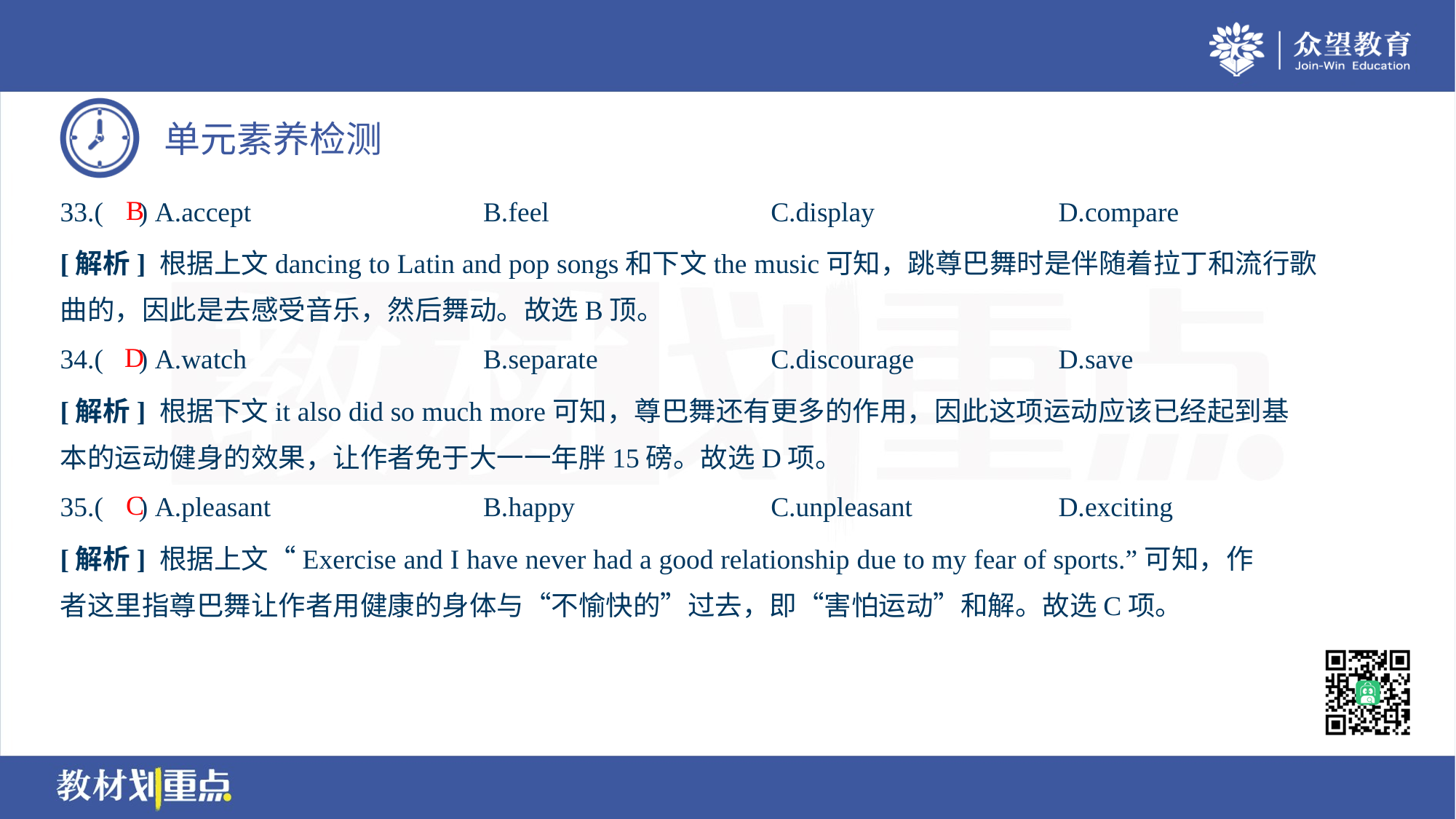

B
33.(     ) A.accept	B.feel	C.display	D.compare
[解析] 根据上文dancing to Latin and pop songs和下文the music可知，跳尊巴舞时是伴随着拉丁和流行歌
曲的，因此是去感受音乐，然后舞动。故选B顶。
D
34.(     ) A.watch	B.separate	C.discourage	D.save
[解析] 根据下文it also did so much more可知，尊巴舞还有更多的作用，因此这项运动应该已经起到基
本的运动健身的效果，让作者免于大一一年胖15磅。故选D项。
C
35.(     ) A.pleasant	B.happy	C.unpleasant	D.exciting
[解析] 根据上文“Exercise and I have never had a good relationship due to my fear of sports.”可知，作
者这里指尊巴舞让作者用健康的身体与“不愉快的”过去，即“害怕运动”和解。故选C项。